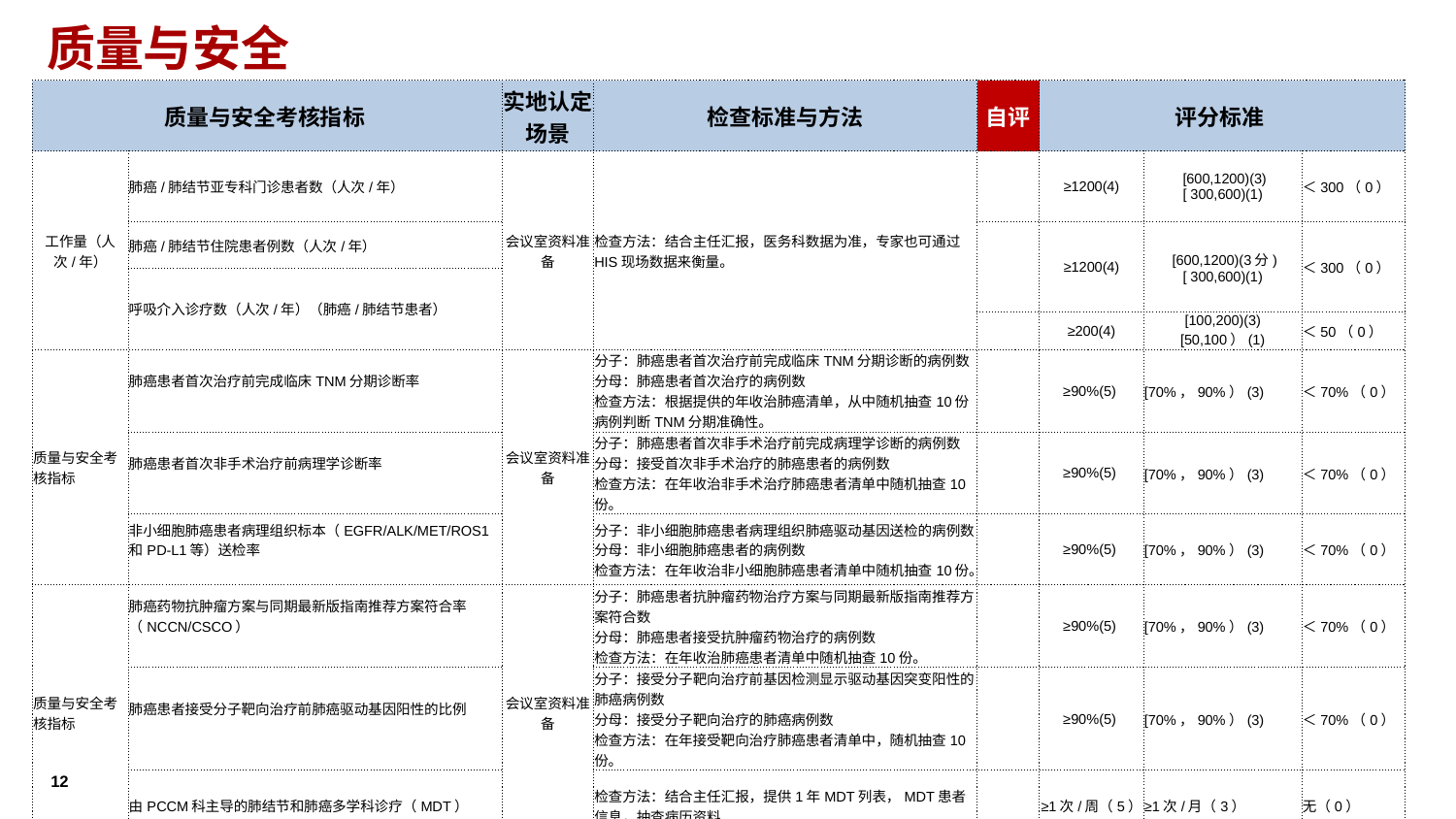

质量与安全
| 质量与安全考核指标 |  | 实地认定场景 | 检查标准与方法 | 自评 | 评分标准 |  |  |
| --- | --- | --- | --- | --- | --- | --- | --- |
| 工作量（人次/年） | 肺癌/肺结节亚专科门诊患者数（人次/年） | 会议室资料准备 | 检查方法：结合主任汇报，医务科数据为准，专家也可通过HIS现场数据来衡量。 |  | ≥1200(4) | [600,1200)(3) [ 300,600)(1) | ＜300（0） |
|  | 肺癌/肺结节住院患者例数（人次/年） |  |  |  | ≥1200(4) | [600,1200)(3分) [ 300,600)(1) | ＜300（0） |
|  | 呼吸介入诊疗数（人次/年）（肺癌/肺结节患者） |  |  |  |  |  |  |
|  | 呼吸介入诊疗数（人次/年）（肺癌/肺结节患者） |  |  |  | ≥200(4) | [100,200)(3) [50,100）(1) | ＜50（0） |
| 质量与安全考核指标 | 肺癌患者首次治疗前完成临床TNM分期诊断率 | 会议室资料准备 | 分子：肺癌患者首次治疗前完成临床TNM分期诊断的病例数 分母：肺癌患者首次治疗的病例数 检查方法：根据提供的年收治肺癌清单，从中随机抽查10份病例判断TNM分期准确性。 |  | ≥90%(5) | [70%，90%）(3) | ＜70%（0） |
|  | 肺癌患者首次非手术治疗前病理学诊断率 |  | 分子：肺癌患者首次非手术治疗前完成病理学诊断的病例数 分母：接受首次非手术治疗的肺癌患者的病例数 检查方法：在年收治非手术治疗肺癌患者清单中随机抽查10份。 |  | ≥90%(5) | [70%，90%）(3) | ＜70%（0） |
|  | 非小细胞肺癌患者病理组织标本（EGFR/ALK/MET/ROS1和PD-L1等）送检率 |  | 分子：非小细胞肺癌患者病理组织肺癌驱动基因送检的病例数 分母：非小细胞肺癌患者的病例数 检查方法：在年收治非小细胞肺癌患者清单中随机抽查10份。 |  | ≥90%(5) | [70%，90%）(3) | ＜70%（0） |
| 质量与安全考核指标 | 肺癌药物抗肿瘤方案与同期最新版指南推荐方案符合率（NCCN/CSCO） | 会议室资料准备 | 分子：肺癌患者抗肿瘤药物治疗方案与同期最新版指南推荐方案符合数 分母：肺癌患者接受抗肿瘤药物治疗的病例数 检查方法：在年收治肺癌患者清单中随机抽查10份。 |  | ≥90%(5) | [70%，90%）(3) | ＜70%（0） |
|  | 肺癌患者接受分子靶向治疗前肺癌驱动基因阳性的比例 |  | 分子：接受分子靶向治疗前基因检测显示驱动基因突变阳性的肺癌病例数 分母：接受分子靶向治疗的肺癌病例数 检查方法：在年接受靶向治疗肺癌患者清单中，随机抽查10份。 |  | ≥90%(5) | [70%，90%）(3) | ＜70%（0） |
|  | 由PCCM科主导的肺结节和肺癌多学科诊疗（MDT） |  | 检查方法：结合主任汇报，提供1年MDT列表，MDT患者信息，抽查病历资料 |  | ≥1次/周（5） | ≥1次/月（3） | 无（0） |
12